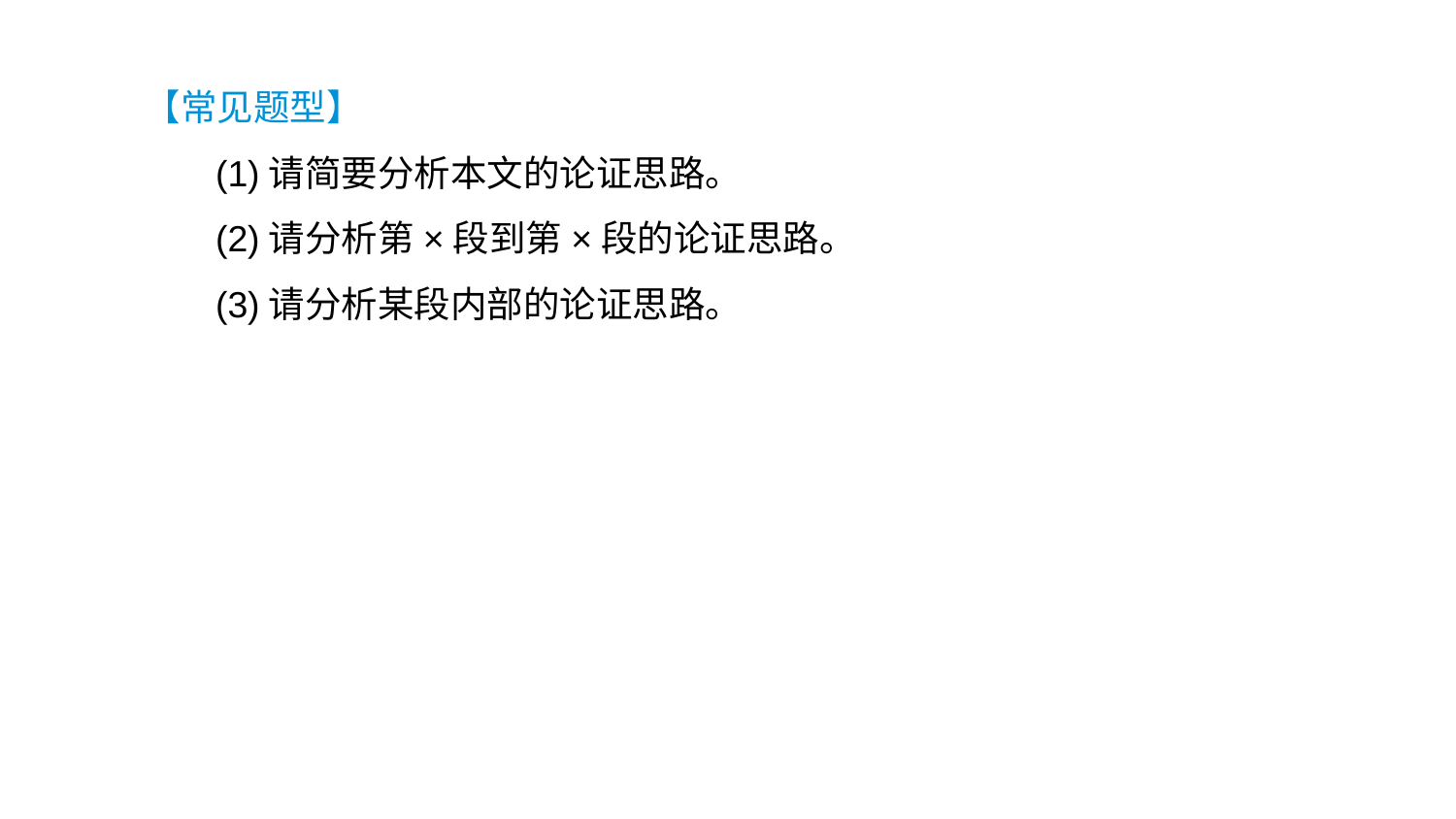

【常见题型】
(1)请简要分析本文的论证思路。
(2)请分析第×段到第×段的论证思路。
(3)请分析某段内部的论证思路。